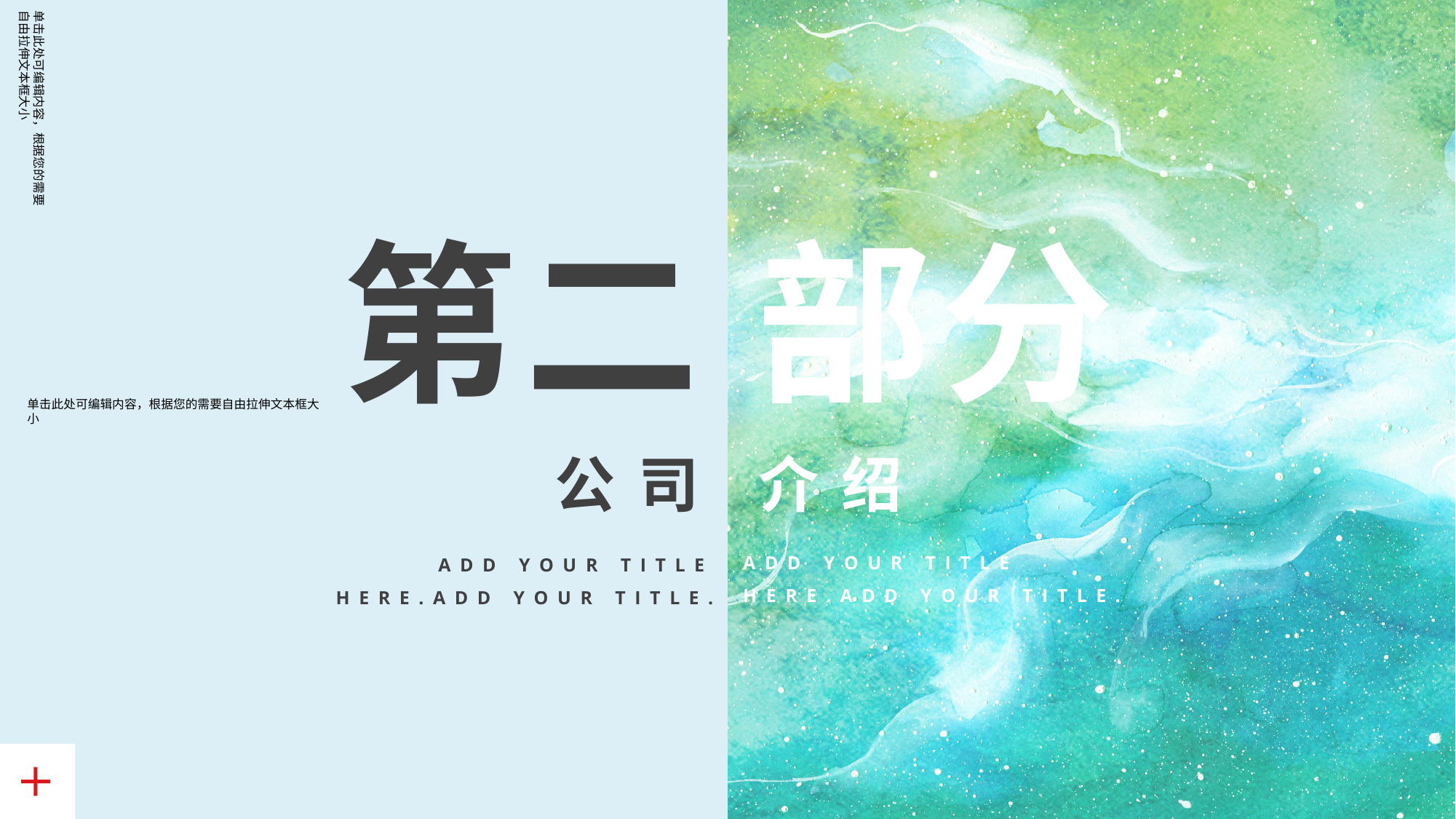

单击此处可编辑内容，根据您的需要自由拉伸文本框大小
第二 部分
公司 介绍
ADD YOUR TITLE HERE.ADD YOUR TITLE.
ADD YOUR TITLE HERE.ADD YOUR TITLE.
单击此处可编辑内容，根据您的需要自由拉伸文本框大小